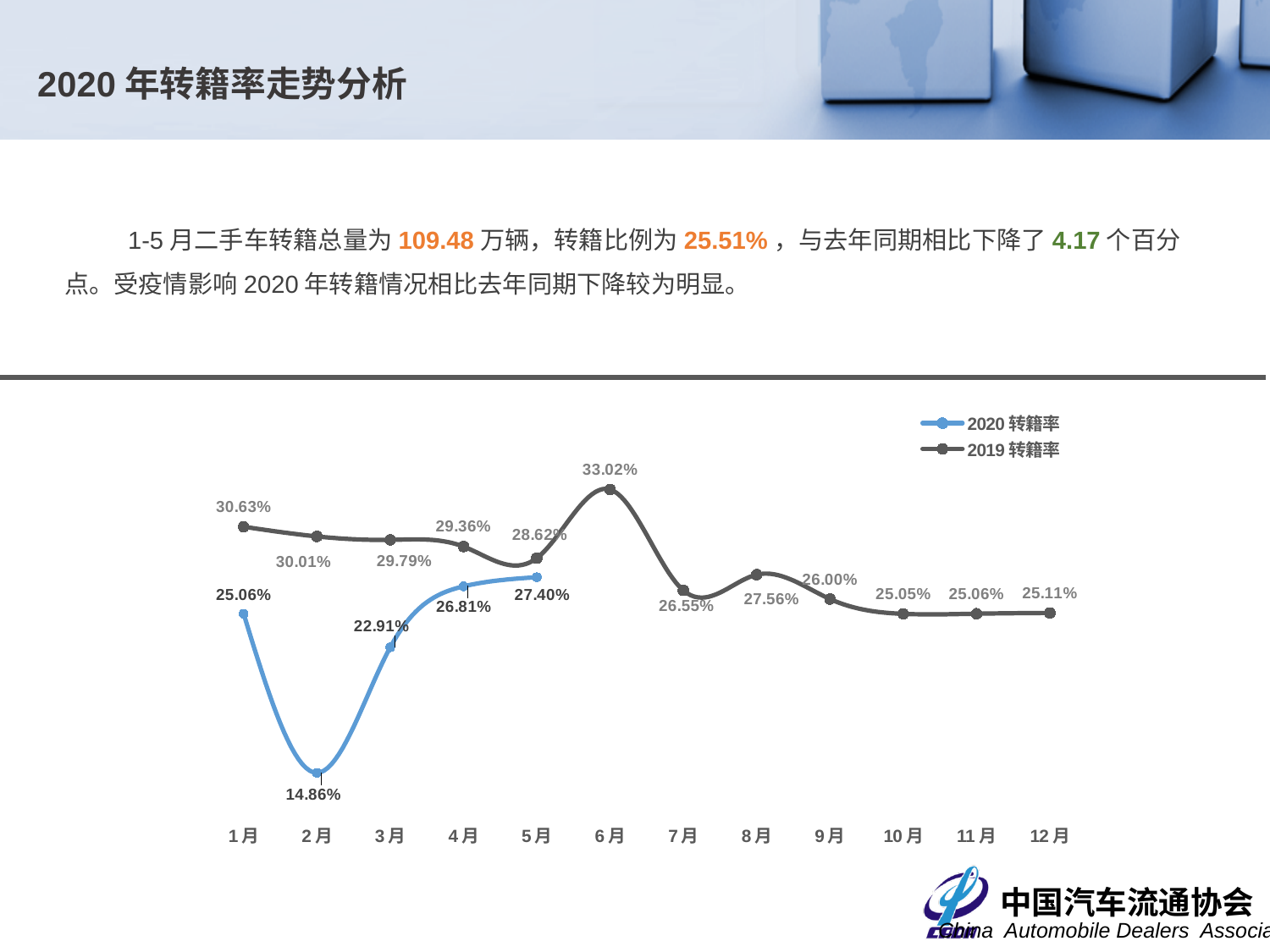

# 2020年转籍率走势分析
1-5月二手车转籍总量为109.48万辆，转籍比例为25.51%，与去年同期相比下降了4.17个百分点。受疫情影响2020年转籍情况相比去年同期下降较为明显。

### Chart

| Category | 2020转籍率 | 2019转籍率 |
|---|---|---|
| 1月 | 0.2506 | 0.3063 |
| 2月 | 0.14862849908566605 | 0.3001 |
| 3月 | 0.22906657316709783 | 0.2979 |
| 4月 | 0.2681 | 0.2936 |
| 5月 | 0.274 | 0.2862 |
| 6月 | None | 0.3302 |
| 7月 | None | 0.2655 |
| 8月 | None | 0.2756 |
| 9月 | None | 0.26 |
| 10月 | None | 0.2505 |
| 11月 | None | 0.2506 |
| 12月 | None | 0.2511 |